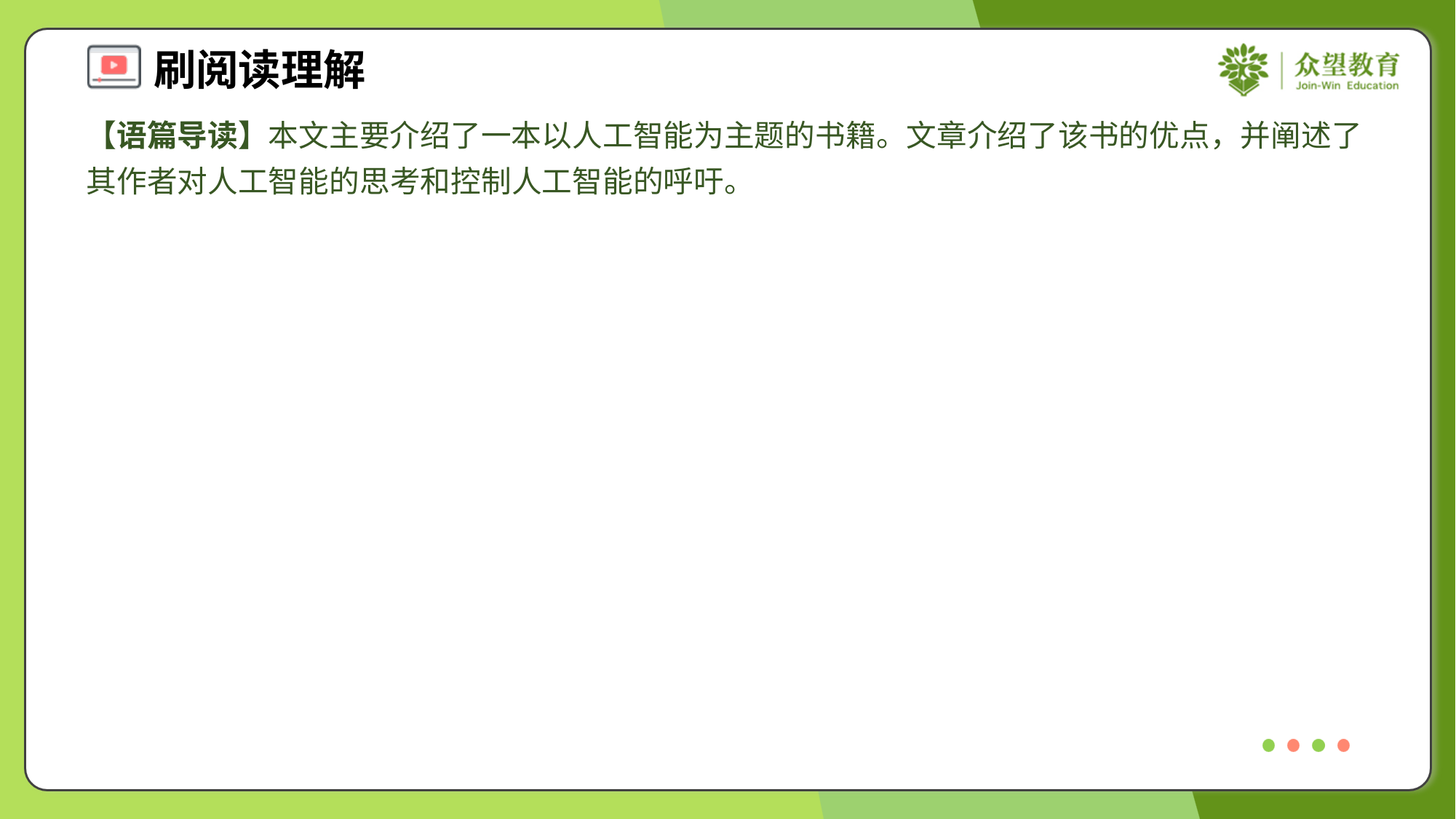

【语篇导读】本文主要介绍了一本以人工智能为主题的书籍。文章介绍了该书的优点，并阐述了其作者对人工智能的思考和控制人工智能的呼吁。